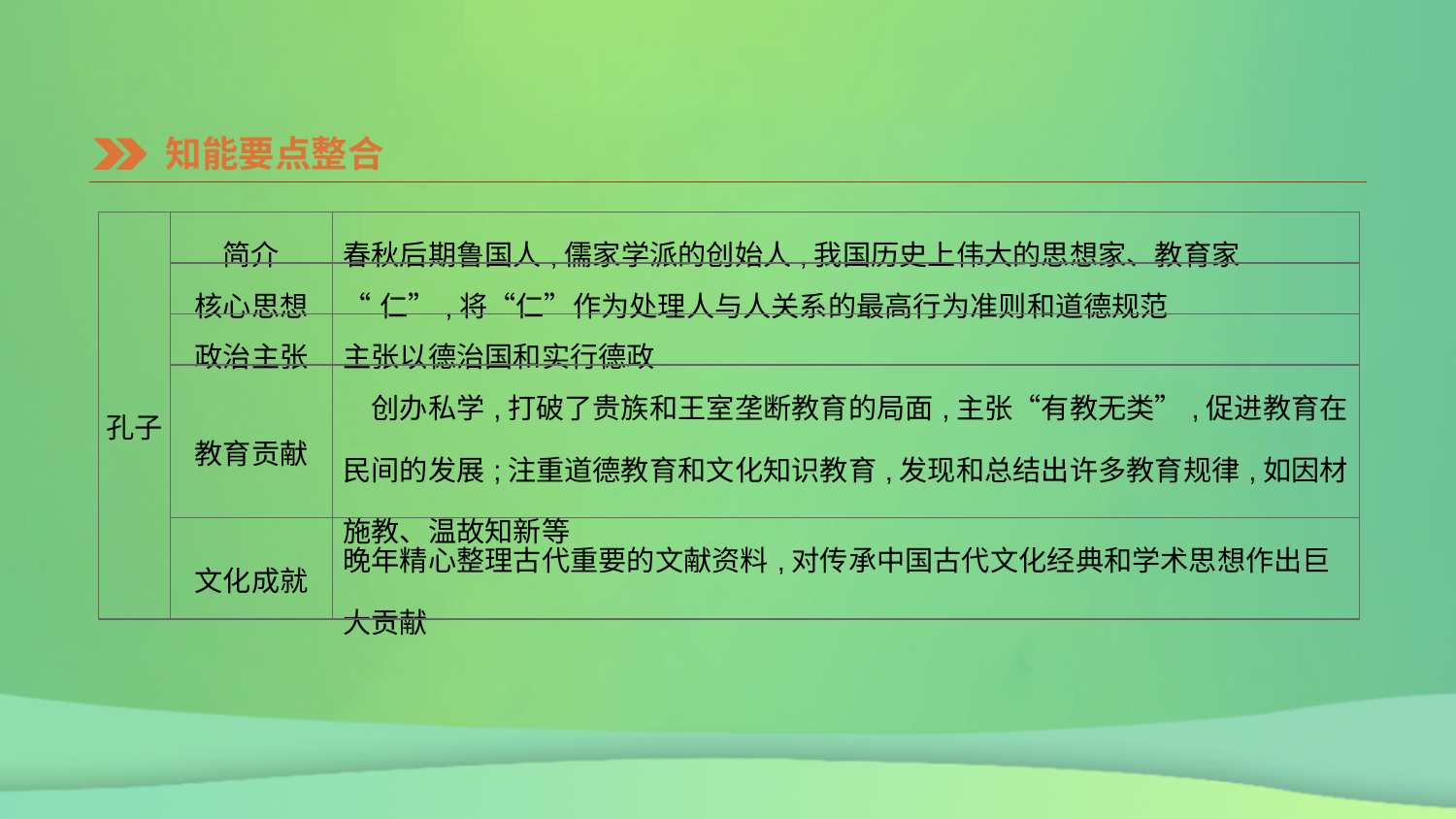

知能要点整合

| 孔子 | 简介 | 春秋后期鲁国人,儒家学派的创始人,我国历史上伟大的思想家、教育家 |
| --- | --- | --- |
|  | 核心思想 | “仁”,将“仁”作为处理人与人关系的最高行为准则和道德规范 |
|  | 政治主张 | 主张以德治国和实行德政 |
|  | 教育贡献 | 创办私学,打破了贵族和王室垄断教育的局面,主张“有教无类”,促进教育在民间的发展;注重道德教育和文化知识教育,发现和总结出许多教育规律,如因材施教、温故知新等 |
|  | 文化成就 | 晚年精心整理古代重要的文献资料,对传承中国古代文化经典和学术思想作出巨大贡献 |